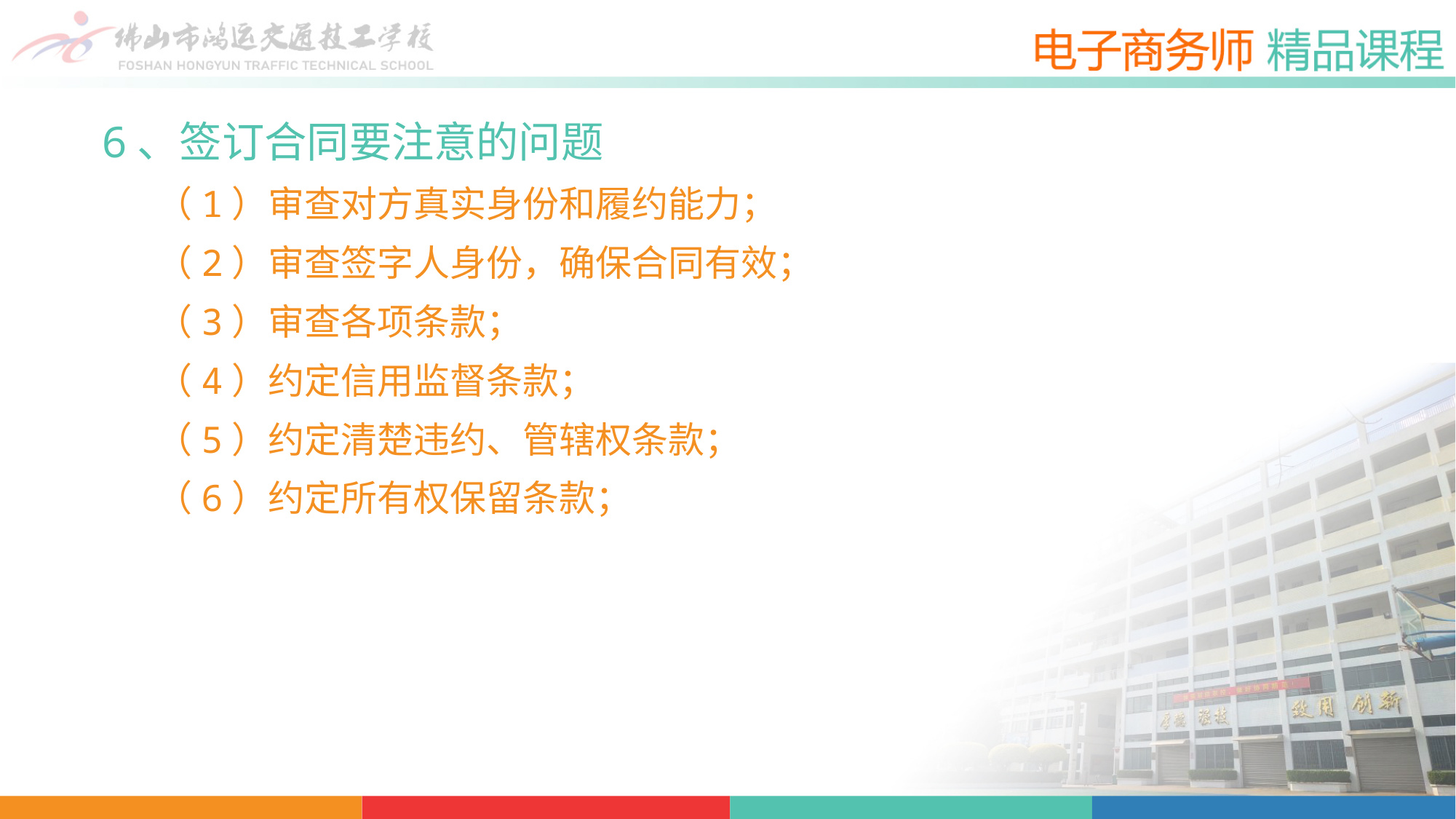

6、签订合同要注意的问题
（1）审查对方真实身份和履约能力；
（2）审查签字人身份，确保合同有效；
（3）审查各项条款；
（4）约定信用监督条款；
（5）约定清楚违约、管辖权条款；
（6）约定所有权保留条款；